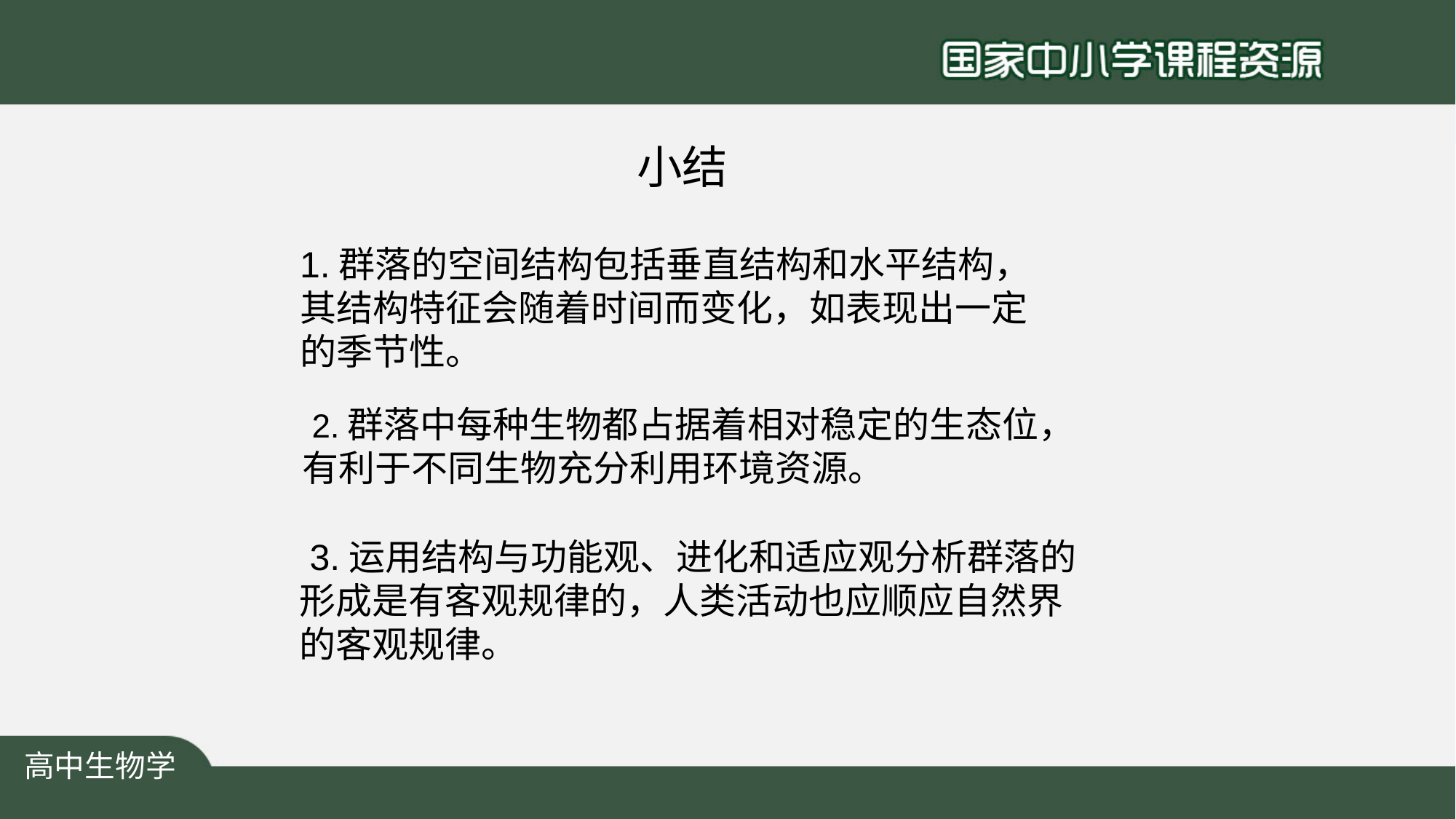

# 小结
1.群落的空间结构包括垂直结构和水平结构，其结构特征会随着时间而变化，如表现出一定的季节性。
 2.群落中每种生物都占据着相对稳定的生态位，有利于不同生物充分利用环境资源。
 3.运用结构与功能观、进化和适应观分析群落的形成是有客观规律的，人类活动也应顺应自然界的客观规律。